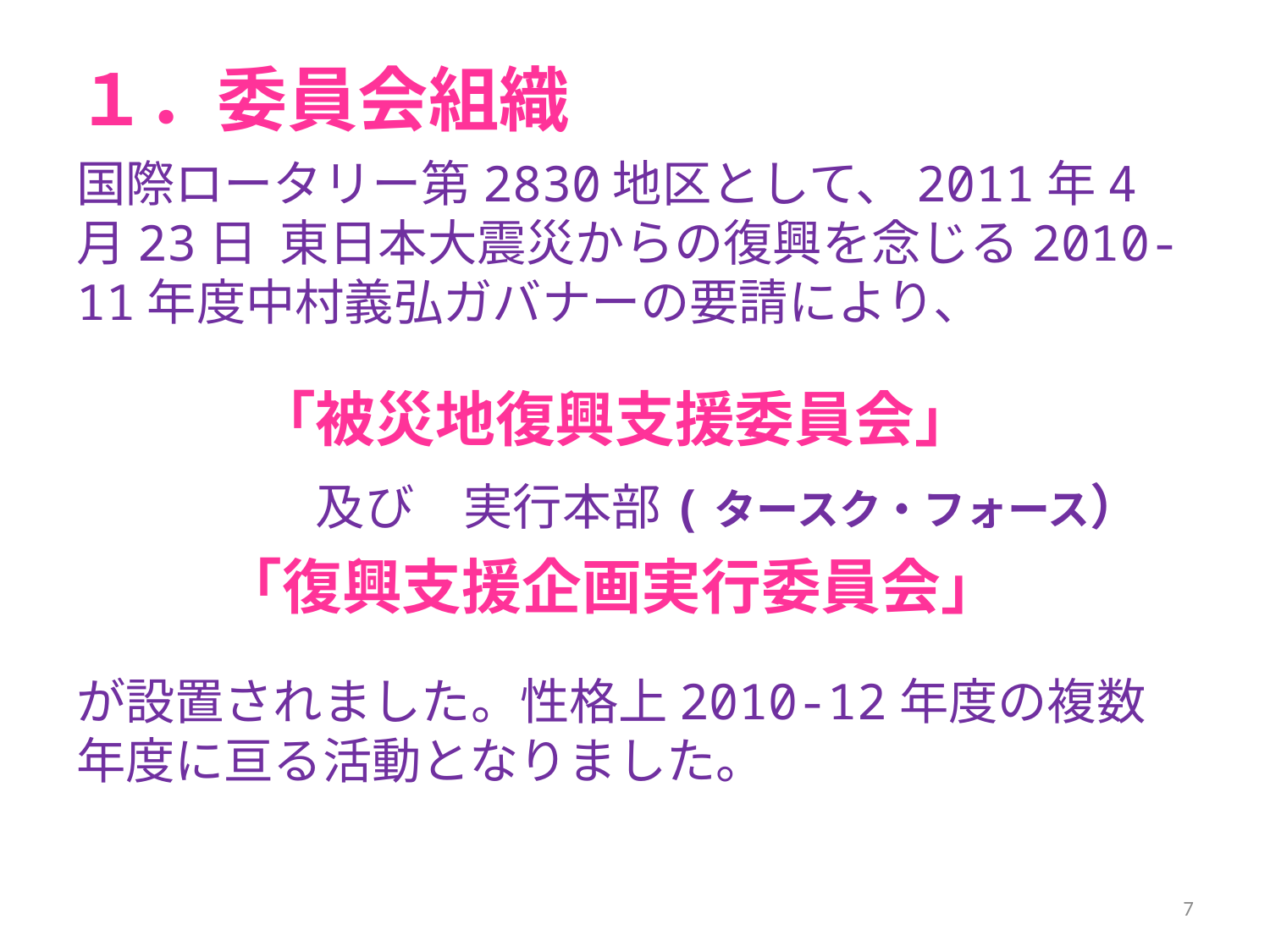

# １．委員会組織
国際ロータリー第2830地区として、2011年4月23日  東日本大震災からの復興を念じる2010-11年度中村義弘ガバナーの要請により、

　　　「被災地復興支援委員会」
　　　　及び　実行本部(タースク・フォース）
　　  「復興支援企画実行委員会」

が設置されました。性格上2010-12年度の複数年度に亘る活動となりました。
7